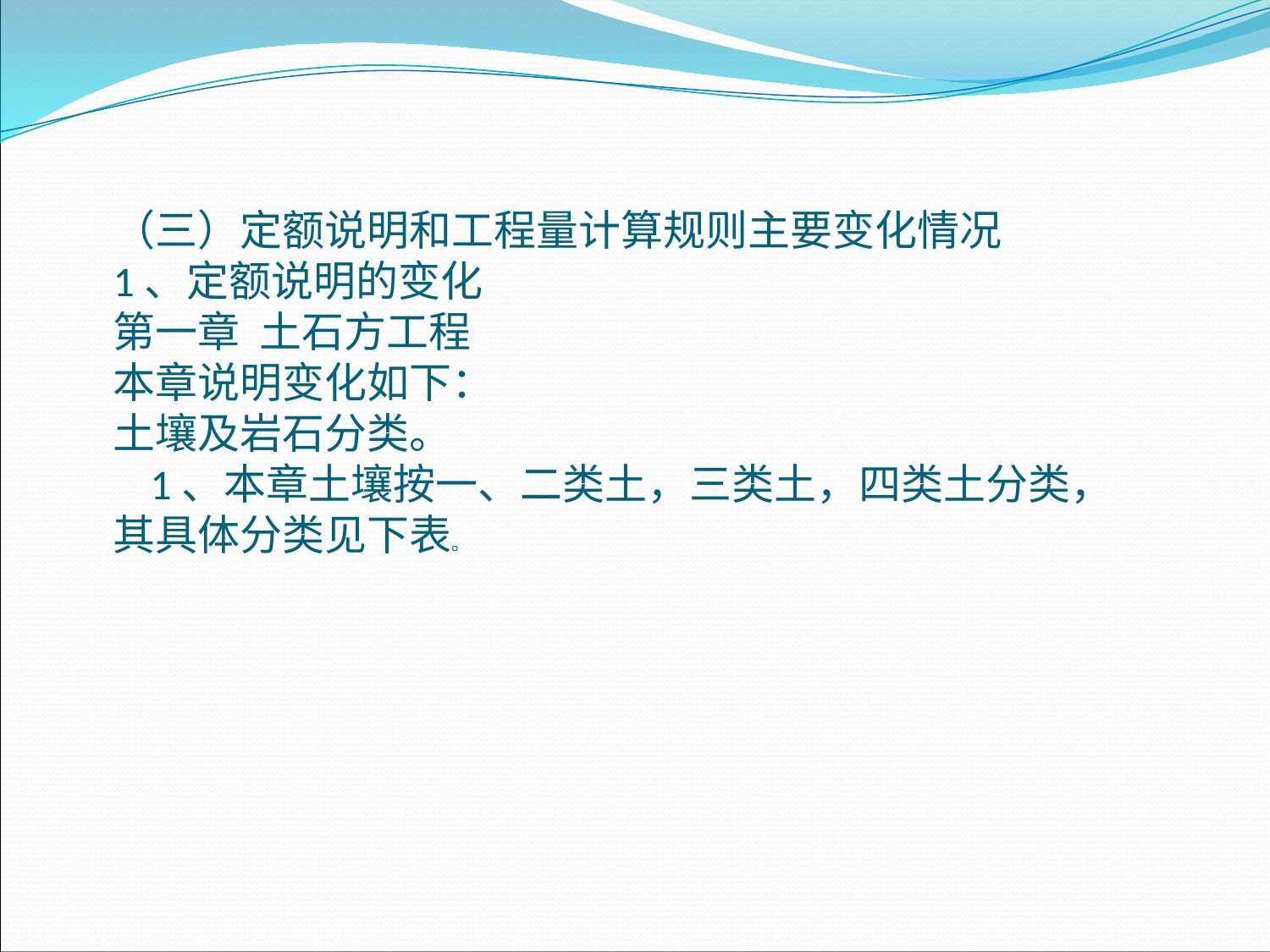

（三）定额说明和工程量计算规则主要变化情况1、定额说明的变化第一章  土石方工程本章说明变化如下：土壤及岩石分类。1、本章土壤按一、二类土，三类土，四类土分类，其具体分类见下表。